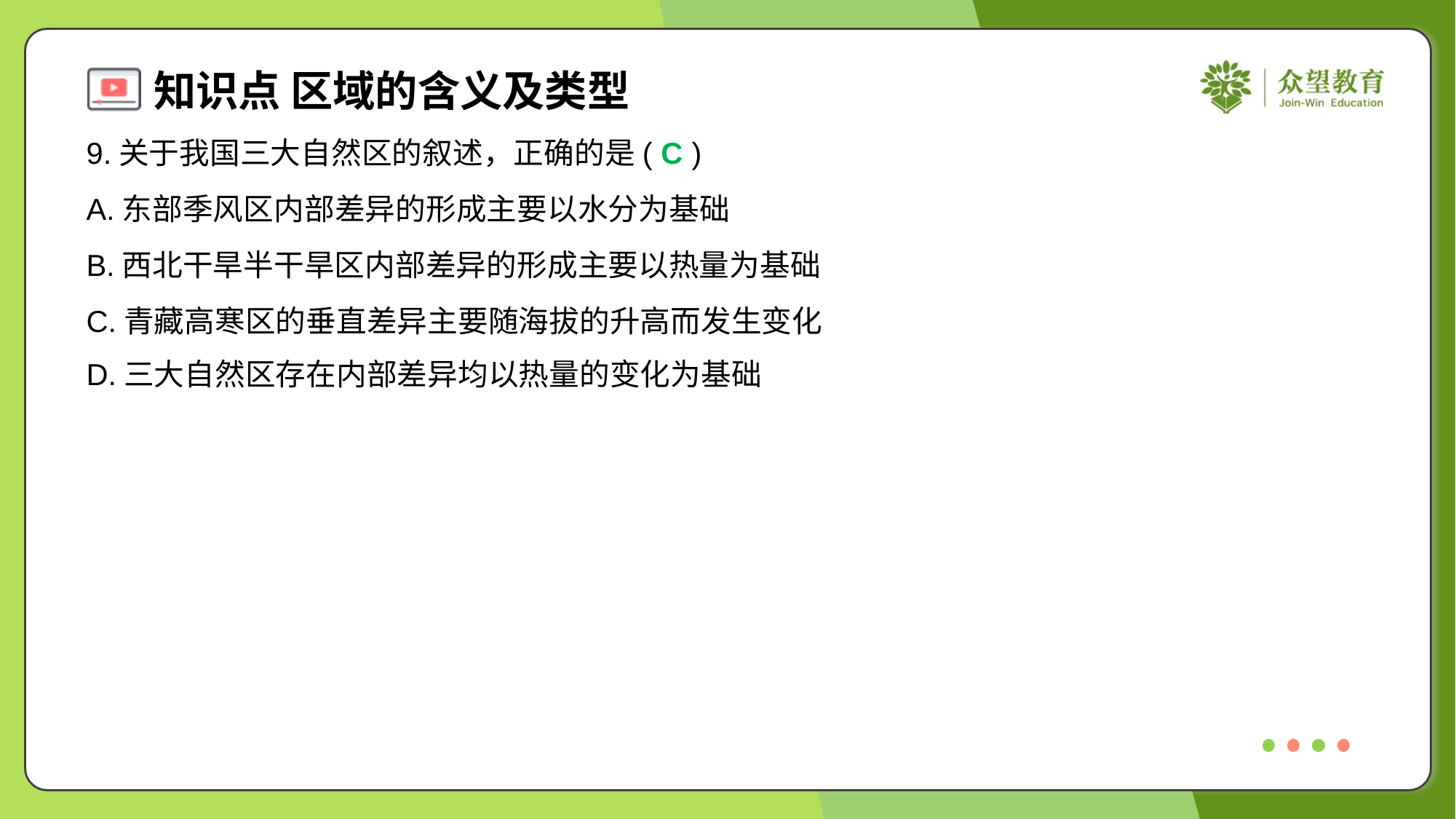

9.关于我国三大自然区的叙述，正确的是(     )
C
A.东部季风区内部差异的形成主要以水分为基础
B.西北干旱半干旱区内部差异的形成主要以热量为基础
C.青藏高寒区的垂直差异主要随海拔的升高而发生变化
D.三大自然区存在内部差异均以热量的变化为基础